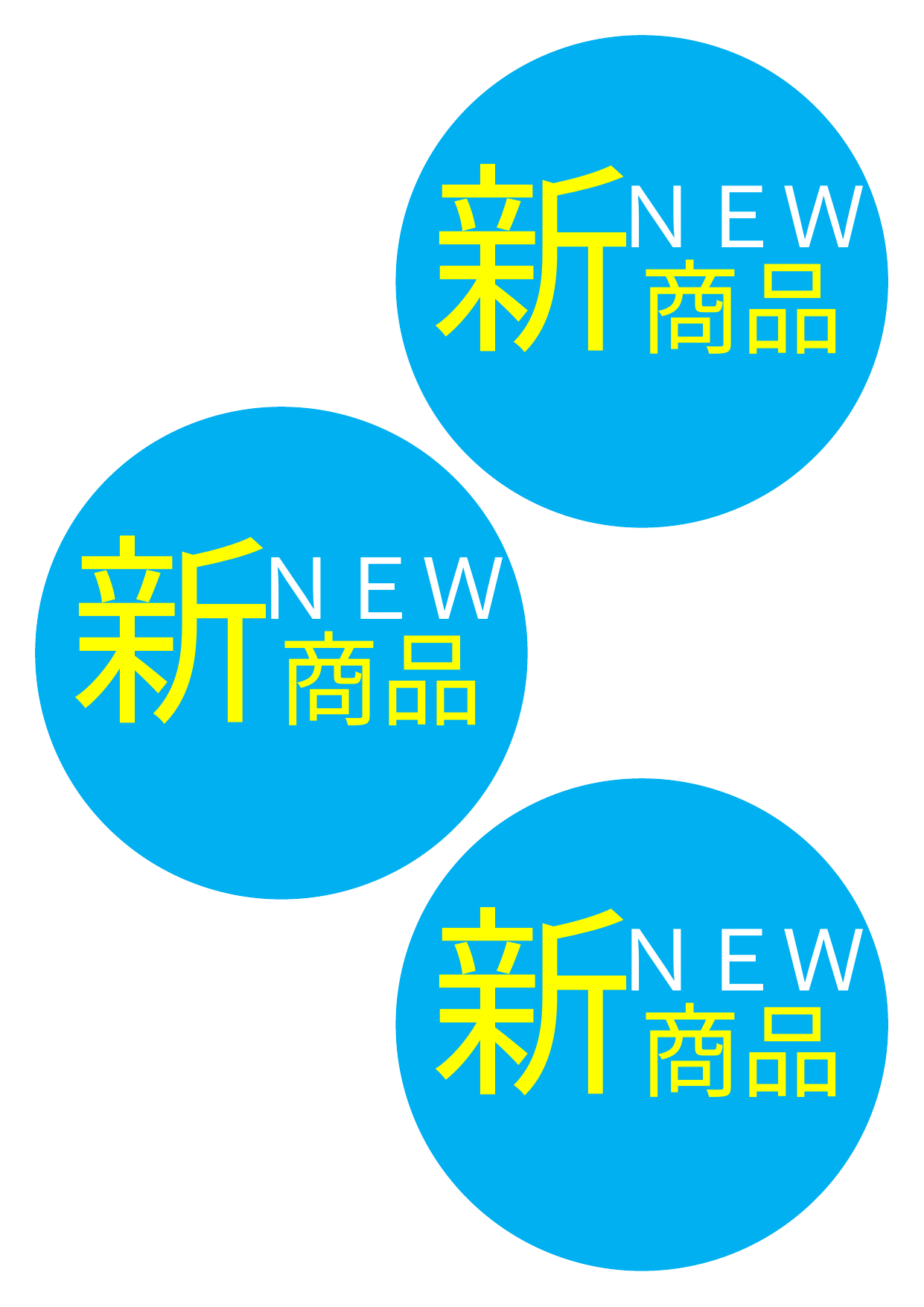

新
ＮＥＷ
商品

新
ＮＥＷ
商品

新
ＮＥＷ
商品